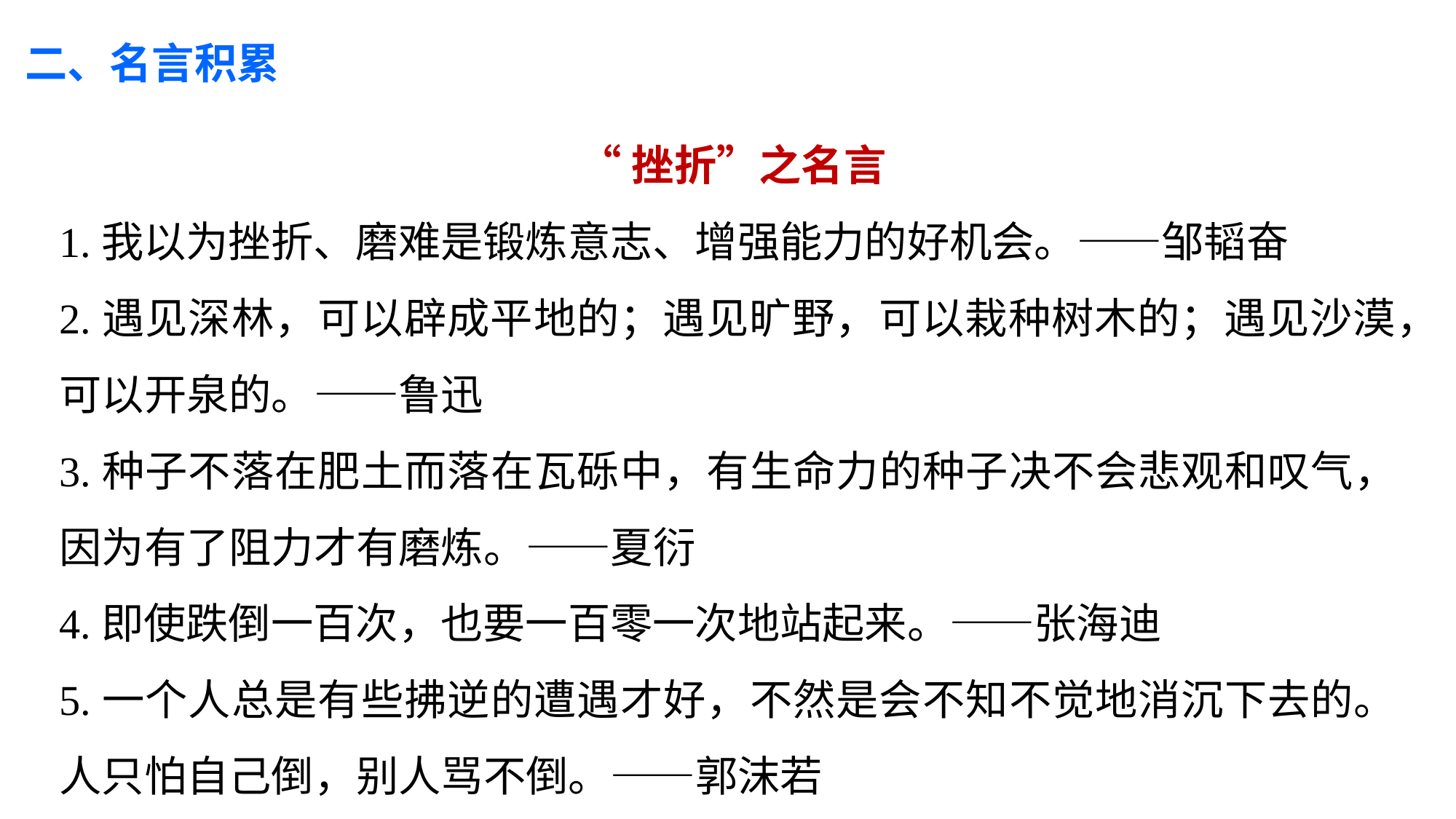

二、名言积累
 “挫折”之名言
1.我以为挫折、磨难是锻炼意志、增强能力的好机会。——邹韬奋
2.遇见深林，可以辟成平地的；遇见旷野，可以栽种树木的；遇见沙漠，可以开泉的。——鲁迅
3.种子不落在肥土而落在瓦砾中，有生命力的种子决不会悲观和叹气，因为有了阻力才有磨炼。——夏衍
4.即使跌倒一百次，也要一百零一次地站起来。——张海迪
5.一个人总是有些拂逆的遭遇才好，不然是会不知不觉地消沉下去的。人只怕自己倒，别人骂不倒。——郭沫若